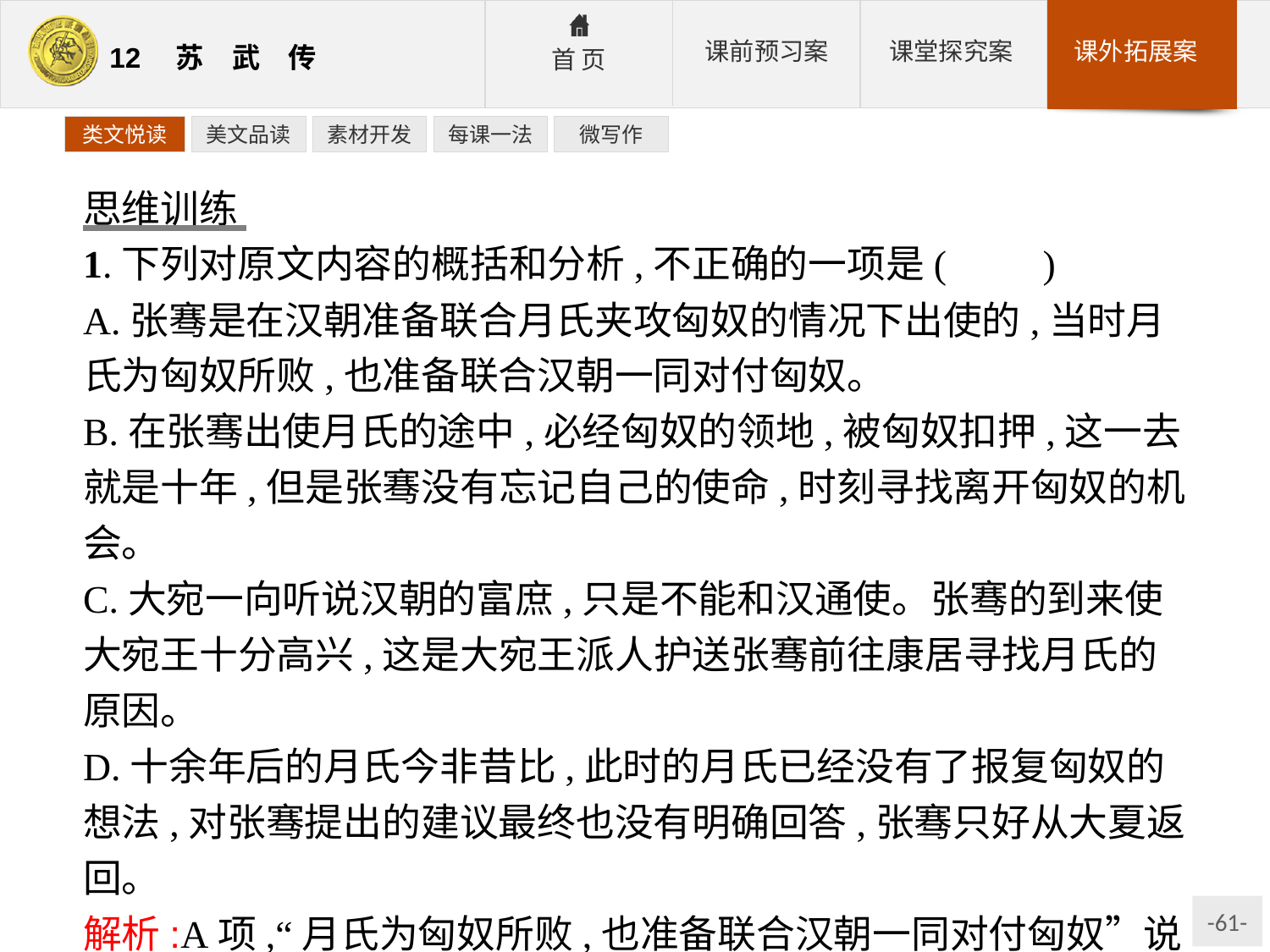

类文悦读
美文品读
素材开发
每课一法
微写作
思维训练
1.下列对原文内容的概括和分析,不正确的一项是(　　)
A.张骞是在汉朝准备联合月氏夹攻匈奴的情况下出使的,当时月氏为匈奴所败,也准备联合汉朝一同对付匈奴。
B.在张骞出使月氏的途中,必经匈奴的领地,被匈奴扣押,这一去就是十年,但是张骞没有忘记自己的使命,时刻寻找离开匈奴的机会。
C.大宛一向听说汉朝的富庶,只是不能和汉通使。张骞的到来使大宛王十分高兴,这是大宛王派人护送张骞前往康居寻找月氏的原因。
D.十余年后的月氏今非昔比,此时的月氏已经没有了报复匈奴的想法,对张骞提出的建议最终也没有明确回答,张骞只好从大夏返回。
解析:A项,“月氏为匈奴所败,也准备联合汉朝一同对付匈奴”说法缺少依据,原文的意思是“无与共击之”。
答案:A